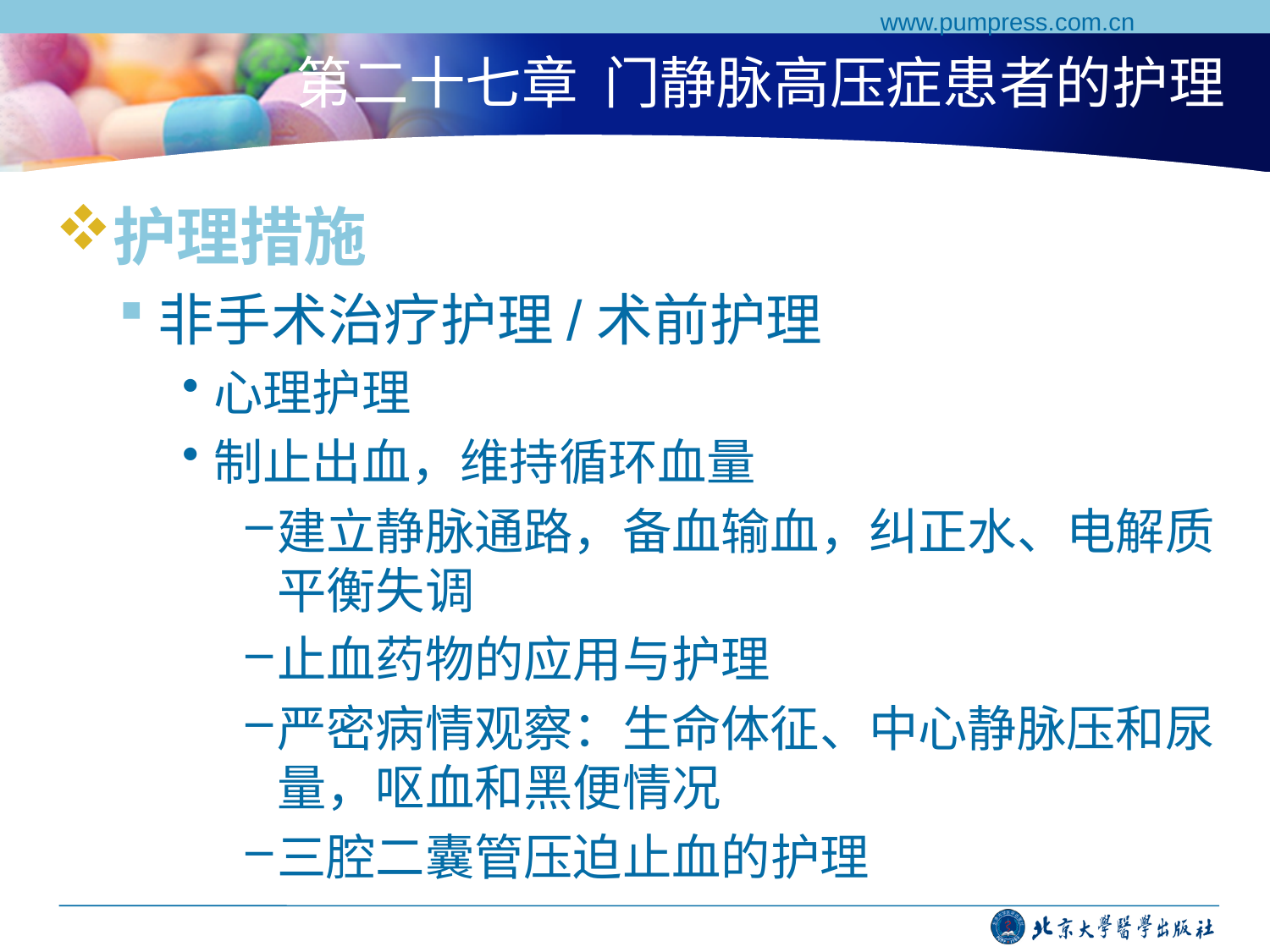

www.pumpress.com.cn
# 第二十七章  门静脉高压症患者的护理
护理措施
非手术治疗护理/术前护理
心理护理
制止出血，维持循环血量
建立静脉通路，备血输血，纠正水、电解质平衡失调
止血药物的应用与护理
严密病情观察：生命体征、中心静脉压和尿量，呕血和黑便情况
三腔二囊管压迫止血的护理